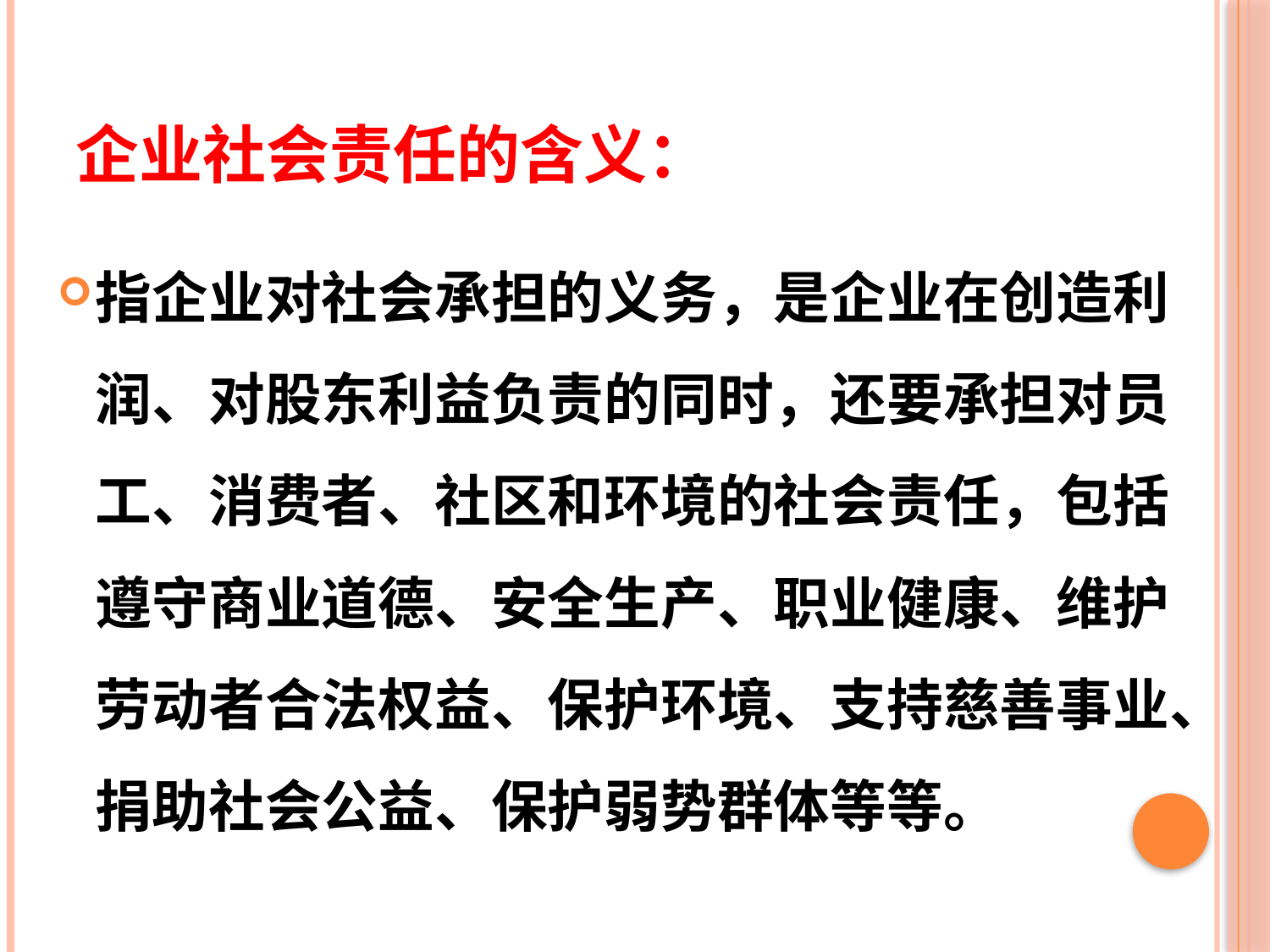

# 企业社会责任的含义：
指企业对社会承担的义务，是企业在创造利润、对股东利益负责的同时，还要承担对员工、消费者、社区和环境的社会责任，包括遵守商业道德、安全生产、职业健康、维护劳动者合法权益、保护环境、支持慈善事业、捐助社会公益、保护弱势群体等等。